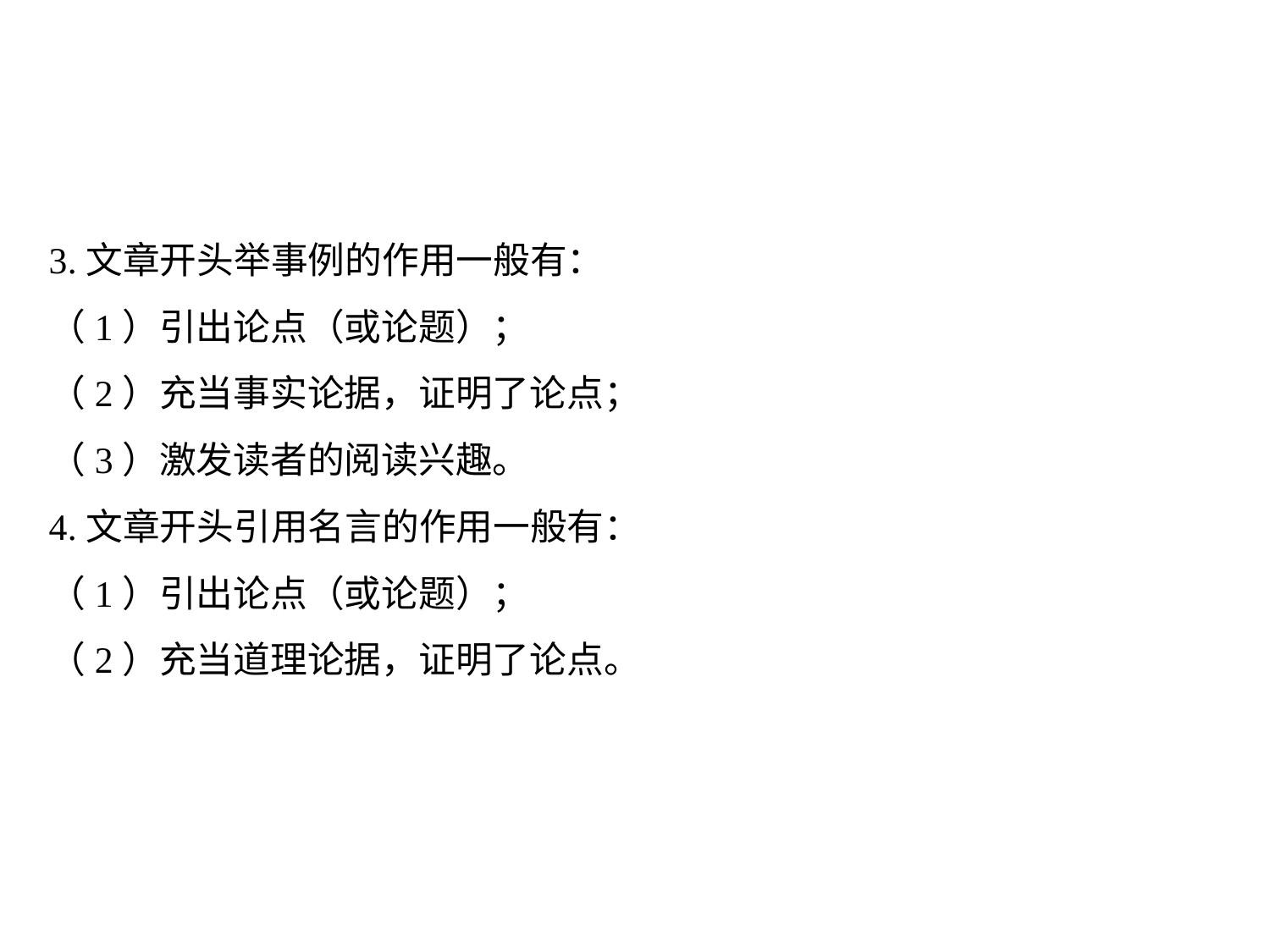

3.文章开头举事例的作用一般有：
（1）引出论点（或论题）；
（2）充当事实论据，证明了论点；
（3）激发读者的阅读兴趣。
4.文章开头引用名言的作用一般有：
（1）引出论点（或论题）；
（2）充当道理论据，证明了论点。